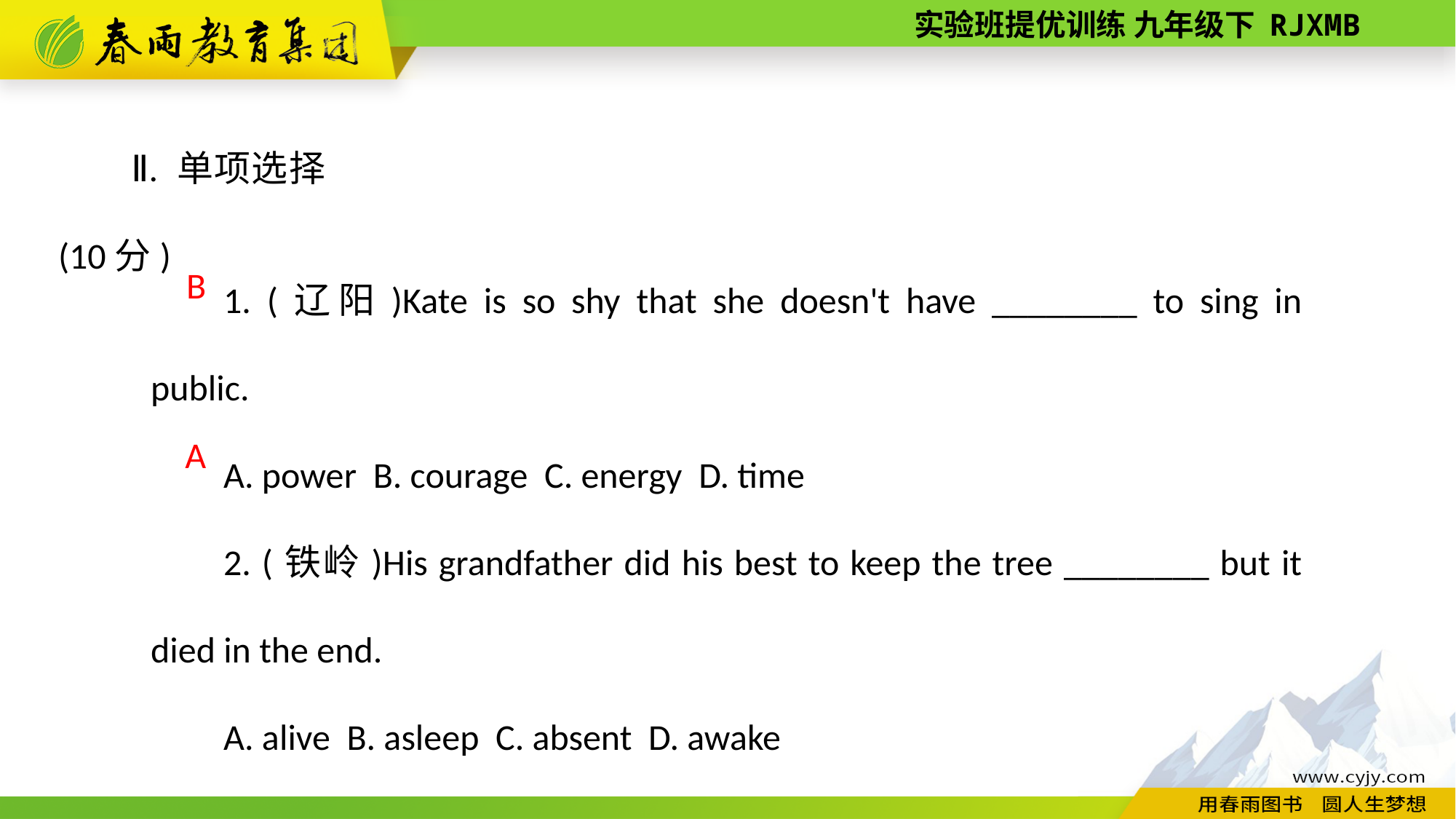

Ⅱ. 单项选择(10分)
1. (辽阳)Kate is so shy that she doesn't have ________ to sing in public.
A. power  B. courage  C. energy  D. time
2. (铁岭)His grandfather did his best to keep the tree ________ but it died in the end.
A. alive  B. asleep  C. absent  D. awake
B
A